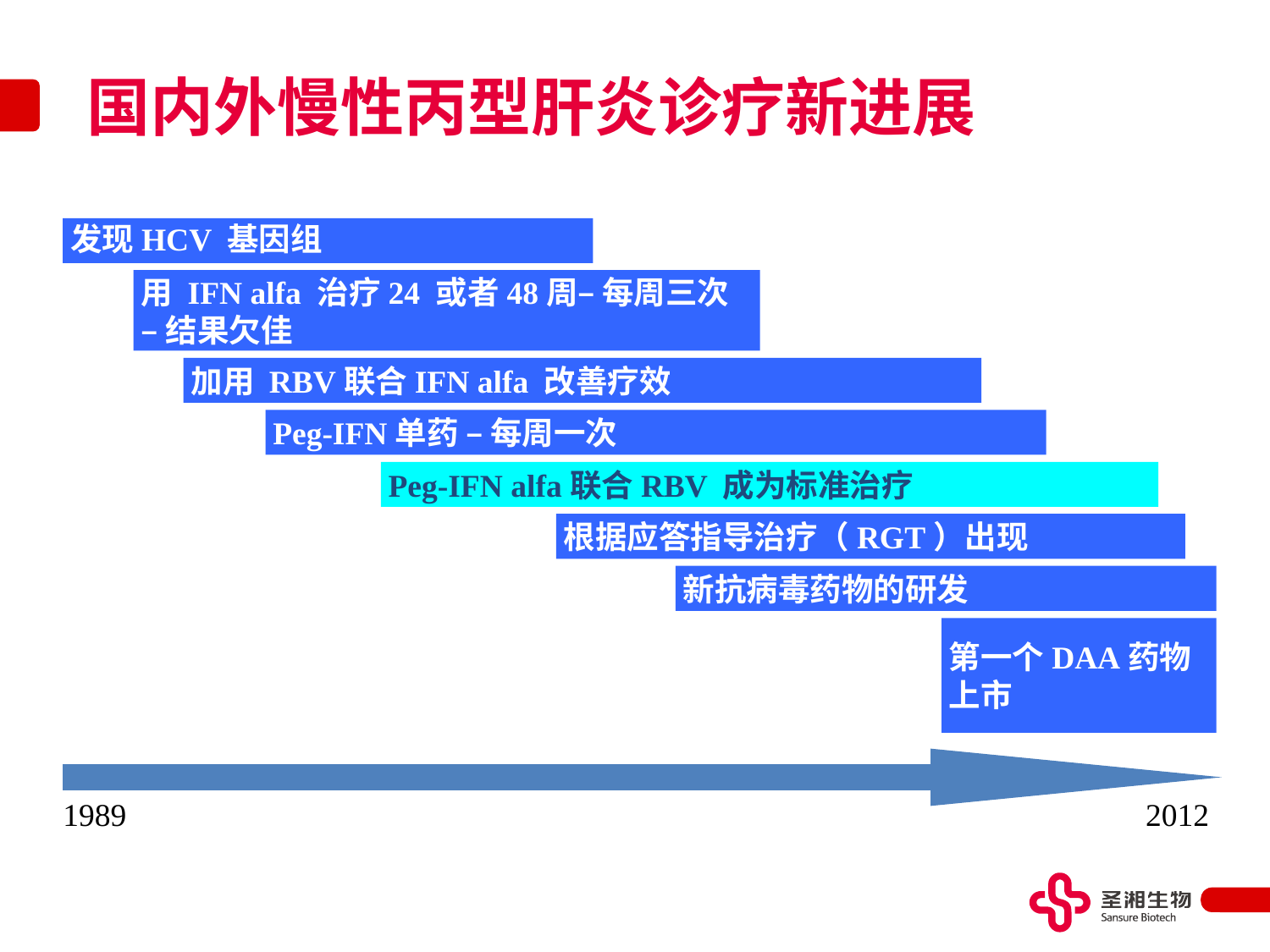

# 国内外慢性丙型肝炎诊疗新进展
发现HCV 基因组
用 IFN alfa 治疗24 或者48周– 每周三次 – 结果欠佳
加用 RBV联合IFN alfa 改善疗效
Peg-IFN单药 – 每周一次
Peg-IFN alfa联合RBV 成为标准治疗
根据应答指导治疗（RGT）出现
新抗病毒药物的研发
第一个DAA药物上市

1989
2012